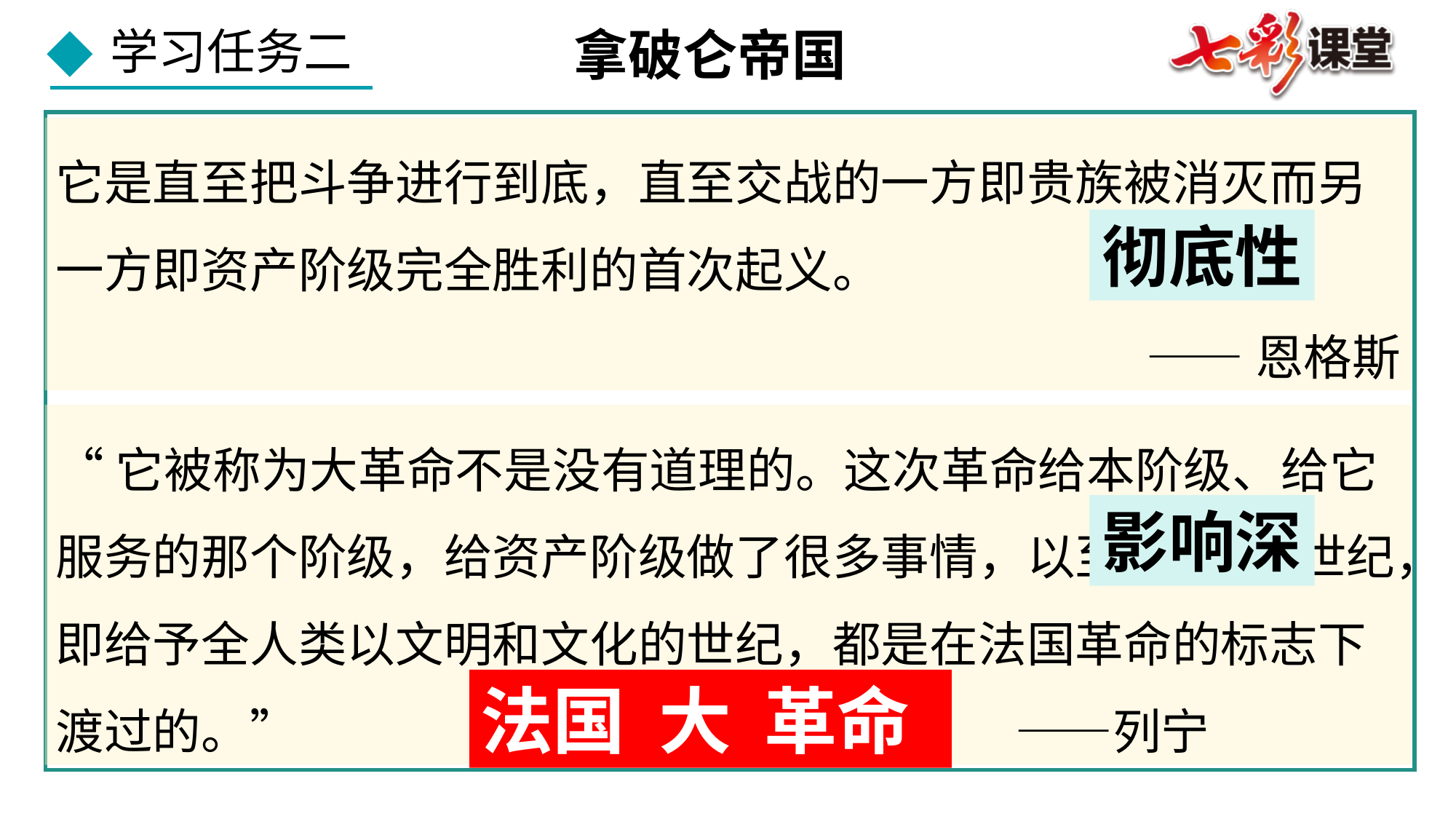

拿破仑帝国
它是直至把斗争进行到底，直至交战的一方即贵族被消灭而另一方即资产阶级完全胜利的首次起义。
——恩格斯
彻底性
“它被称为大革命不是没有道理的。这次革命给本阶级、给它服务的那个阶级，给资产阶级做了很多事情，以至整个19世纪，即给予全人类以文明和文化的世纪，都是在法国革命的标志下渡过的。”                                                                  ——列宁
影响深
法国  大  革命